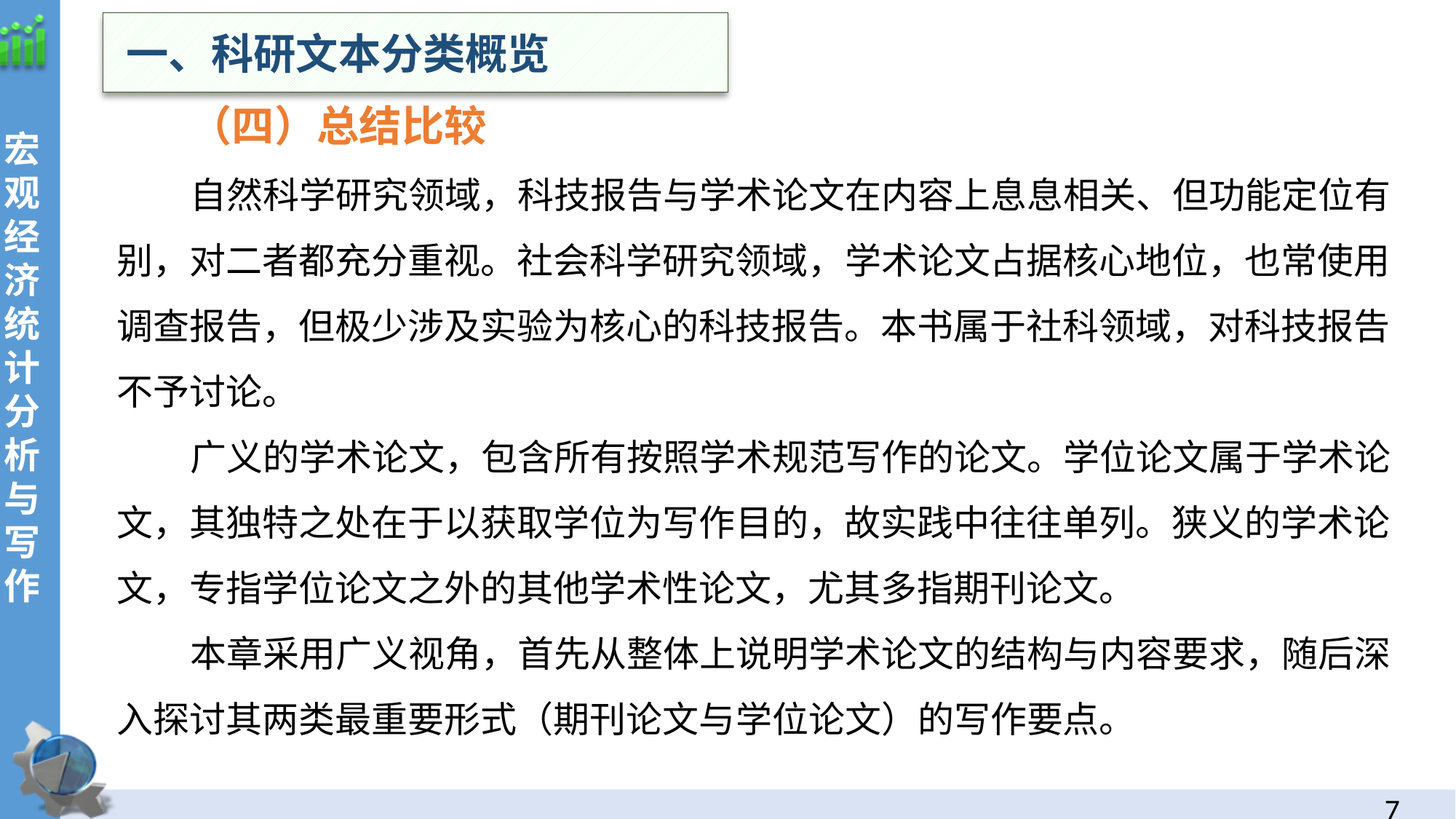

一、科研文本分类概览
（四）总结比较
自然科学研究领域，科技报告与学术论文在内容上息息相关、但功能定位有别，对二者都充分重视。社会科学研究领域，学术论文占据核心地位，也常使用调查报告，但极少涉及实验为核心的科技报告。本书属于社科领域，对科技报告不予讨论。
广义的学术论文，包含所有按照学术规范写作的论文。学位论文属于学术论文，其独特之处在于以获取学位为写作目的，故实践中往往单列。狭义的学术论文，专指学位论文之外的其他学术性论文，尤其多指期刊论文。
本章采用广义视角，首先从整体上说明学术论文的结构与内容要求，随后深入探讨其两类最重要形式（期刊论文与学位论文）的写作要点。

7